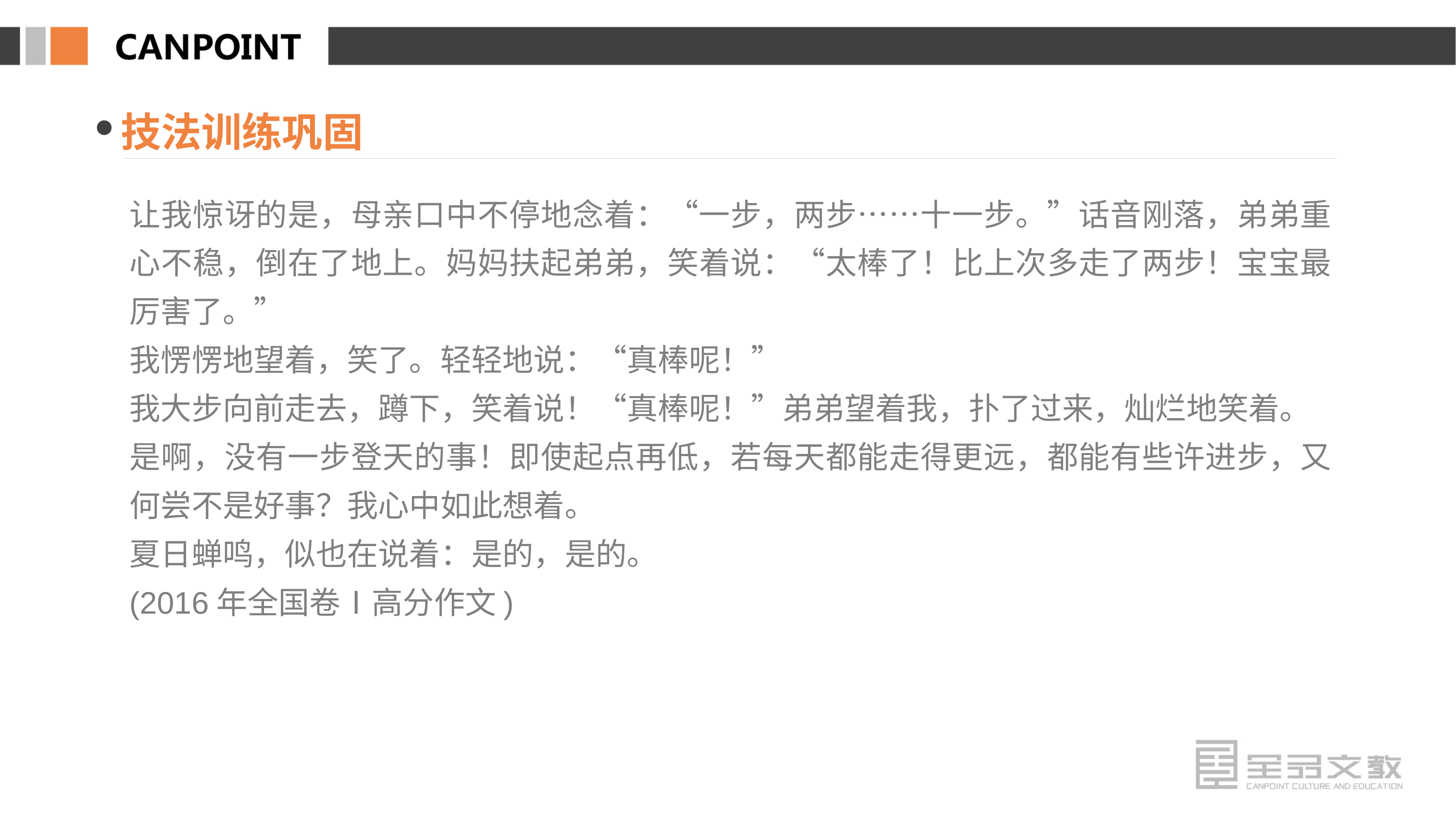

技法训练巩固

让我惊讶的是，母亲口中不停地念着：“一步，两步……十一步。”话音刚落，弟弟重心不稳，倒在了地上。妈妈扶起弟弟，笑着说：“太棒了！比上次多走了两步！宝宝最厉害了。”
我愣愣地望着，笑了。轻轻地说：“真棒呢！”
我大步向前走去，蹲下，笑着说！“真棒呢！”弟弟望着我，扑了过来，灿烂地笑着。
是啊，没有一步登天的事！即使起点再低，若每天都能走得更远，都能有些许进步，又何尝不是好事？我心中如此想着。
夏日蝉鸣，似也在说着：是的，是的。
(2016年全国卷Ⅰ高分作文)